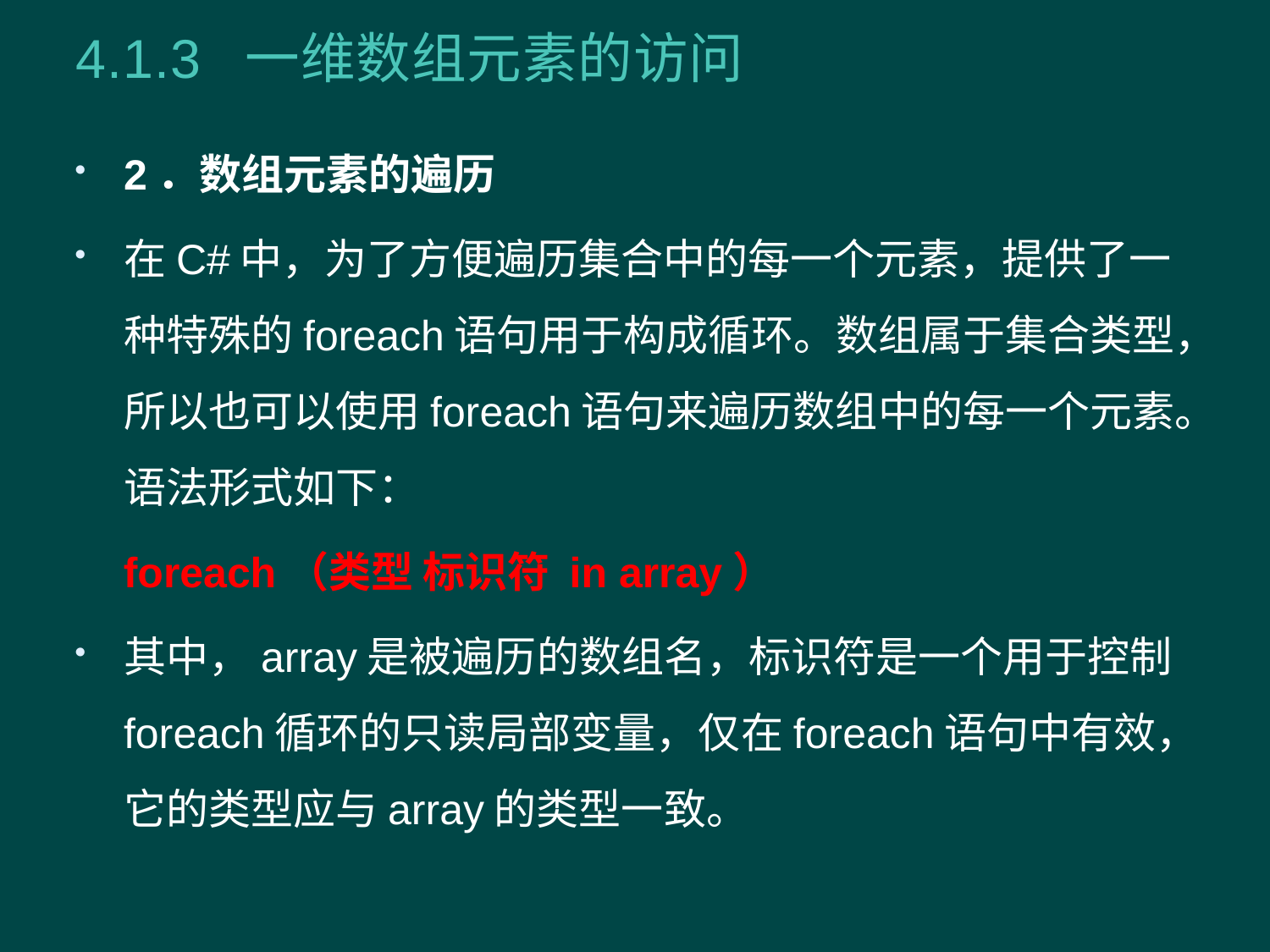

# 4.1.3  一维数组元素的访问
2．数组元素的遍历
在C#中，为了方便遍历集合中的每一个元素，提供了一种特殊的foreach语句用于构成循环。数组属于集合类型，所以也可以使用foreach语句来遍历数组中的每一个元素。语法形式如下：
    foreach（类型 标识符 in array）
其中，array是被遍历的数组名，标识符是一个用于控制foreach循环的只读局部变量，仅在foreach语句中有效，它的类型应与array的类型一致。